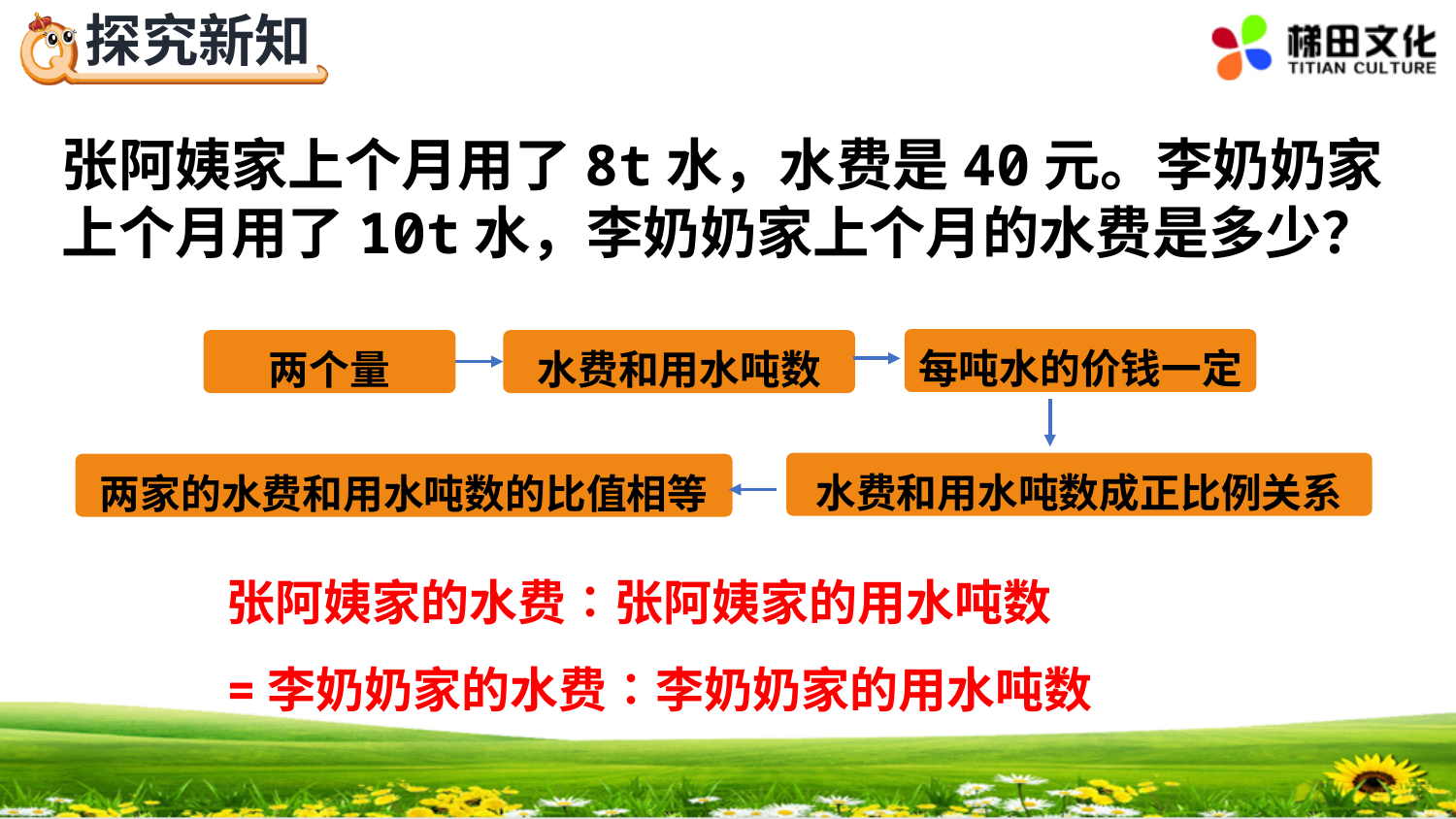

张阿姨家上个月用了8t水，水费是40元。李奶奶家上个月用了10t水，李奶奶家上个月的水费是多少？
每吨水的价钱一定
水费和用水吨数
两个量
水费和用水吨数成正比例关系
两家的水费和用水吨数的比值相等
张阿姨家的水费∶张阿姨家的用水吨数
=李奶奶家的水费∶李奶奶家的用水吨数